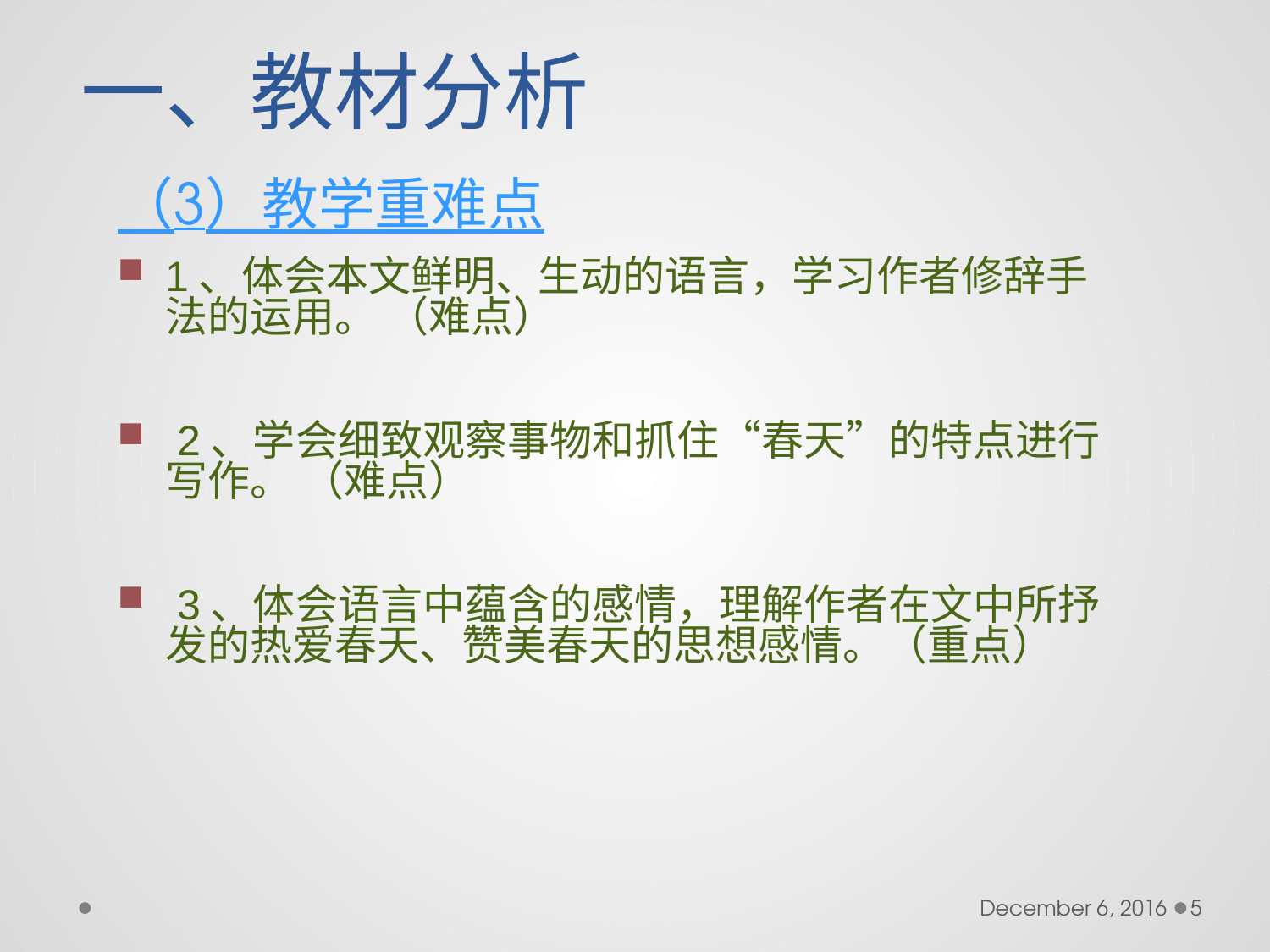

# 一、教材分析
（3）教学重难点
1、体会本文鲜明、生动的语言，学习作者修辞手法的运用。 （难点）

 2、学会细致观察事物和抓住“春天”的特点进行写作。 （难点）

 3、体会语言中蕴含的感情，理解作者在文中所抒发的热爱春天、赞美春天的思想感情。（重点）

December 6, 2016
5